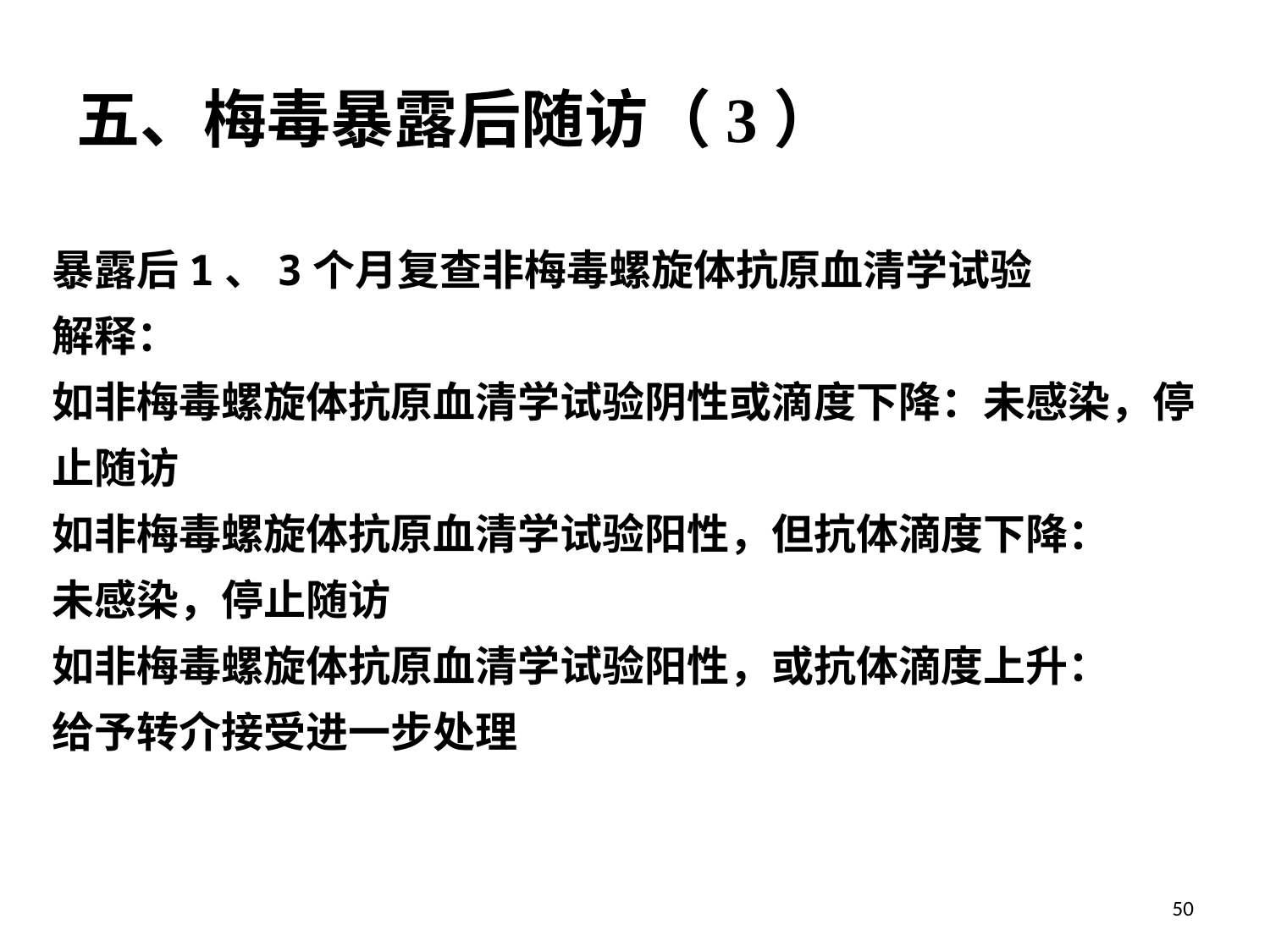

五、梅毒暴露后随访（3）
暴露后1、3个月复查非梅毒螺旋体抗原血清学试验
解释：
如非梅毒螺旋体抗原血清学试验阴性或滴度下降：未感染，停止随访
如非梅毒螺旋体抗原血清学试验阳性，但抗体滴度下降：
未感染，停止随访
如非梅毒螺旋体抗原血清学试验阳性，或抗体滴度上升：
给予转介接受进一步处理
50